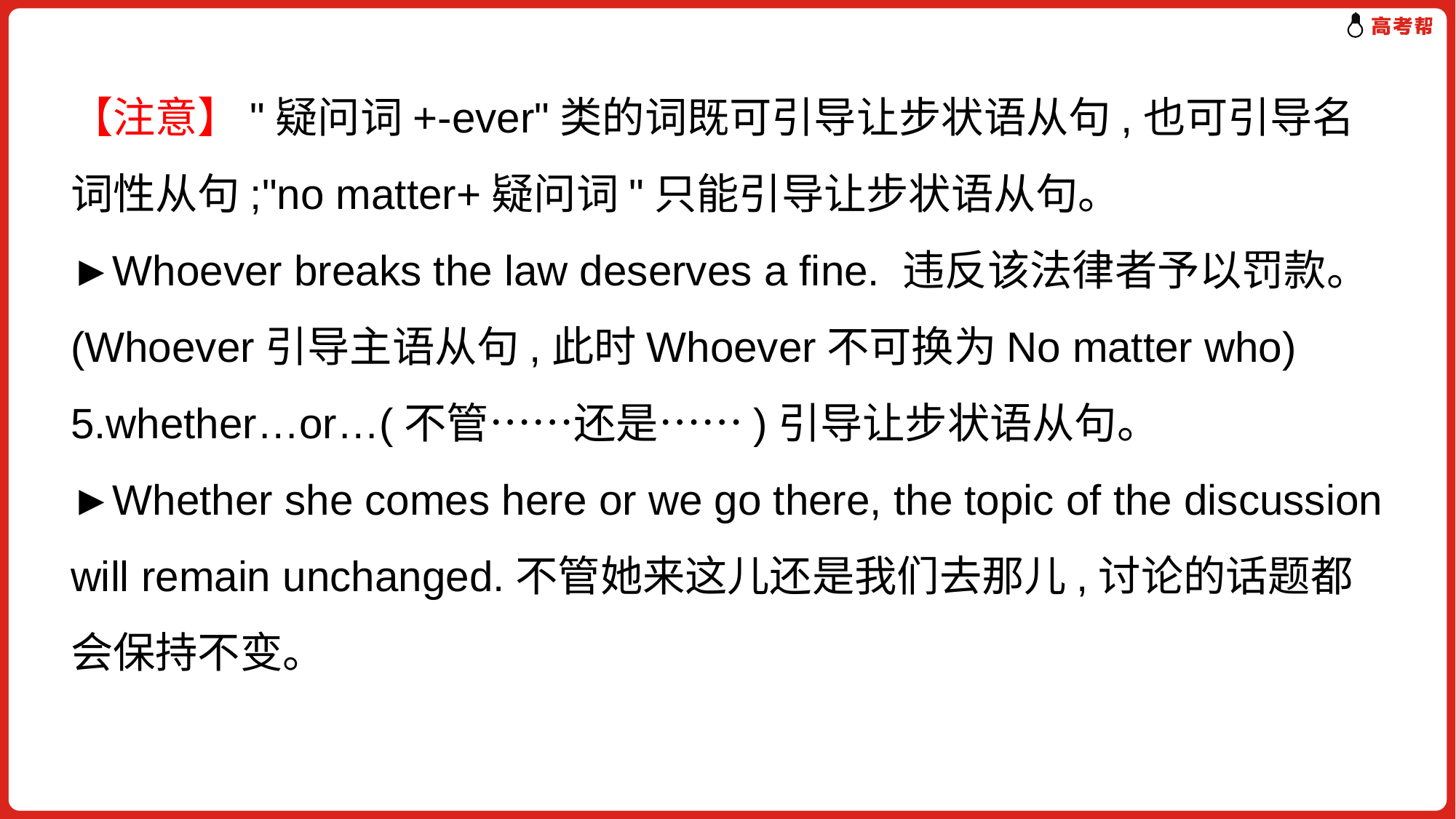

【注意】"疑问词+-ever"类的词既可引导让步状语从句,也可引导名词性从句;"no matter+疑问词"只能引导让步状语从句。
►Whoever breaks the law deserves a fine. 违反该法律者予以罚款。(Whoever引导主语从句,此时Whoever不可换为No matter who)
5.whether…or…(不管……还是……)引导让步状语从句。
►Whether she comes here or we go there, the topic of the discussion will remain unchanged.不管她来这儿还是我们去那儿,讨论的话题都会保持不变。